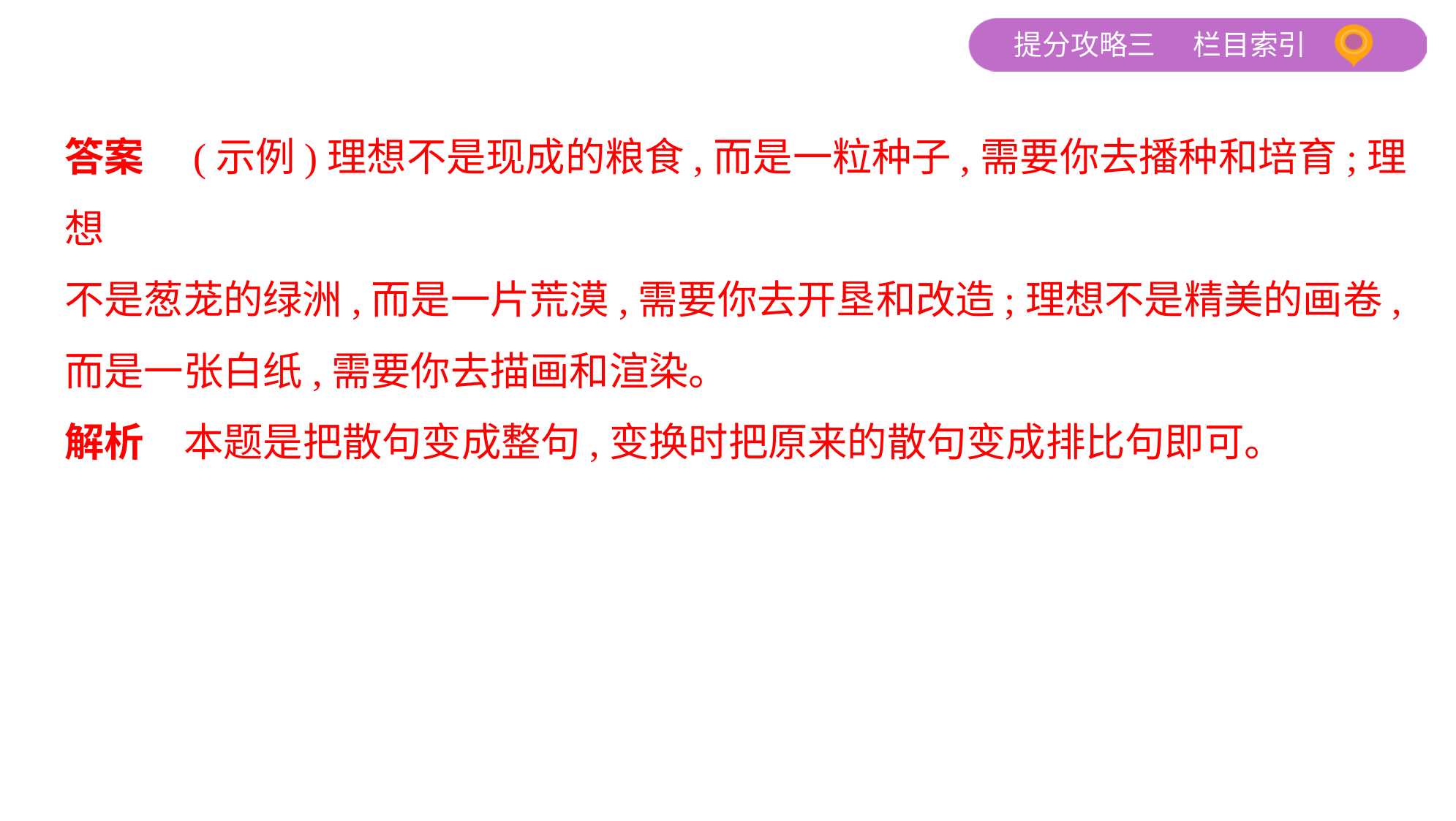

答案　(示例)理想不是现成的粮食,而是一粒种子,需要你去播种和培育;理想
不是葱茏的绿洲,而是一片荒漠,需要你去开垦和改造;理想不是精美的画卷,
而是一张白纸,需要你去描画和渲染。
解析　本题是把散句变成整句,变换时把原来的散句变成排比句即可。